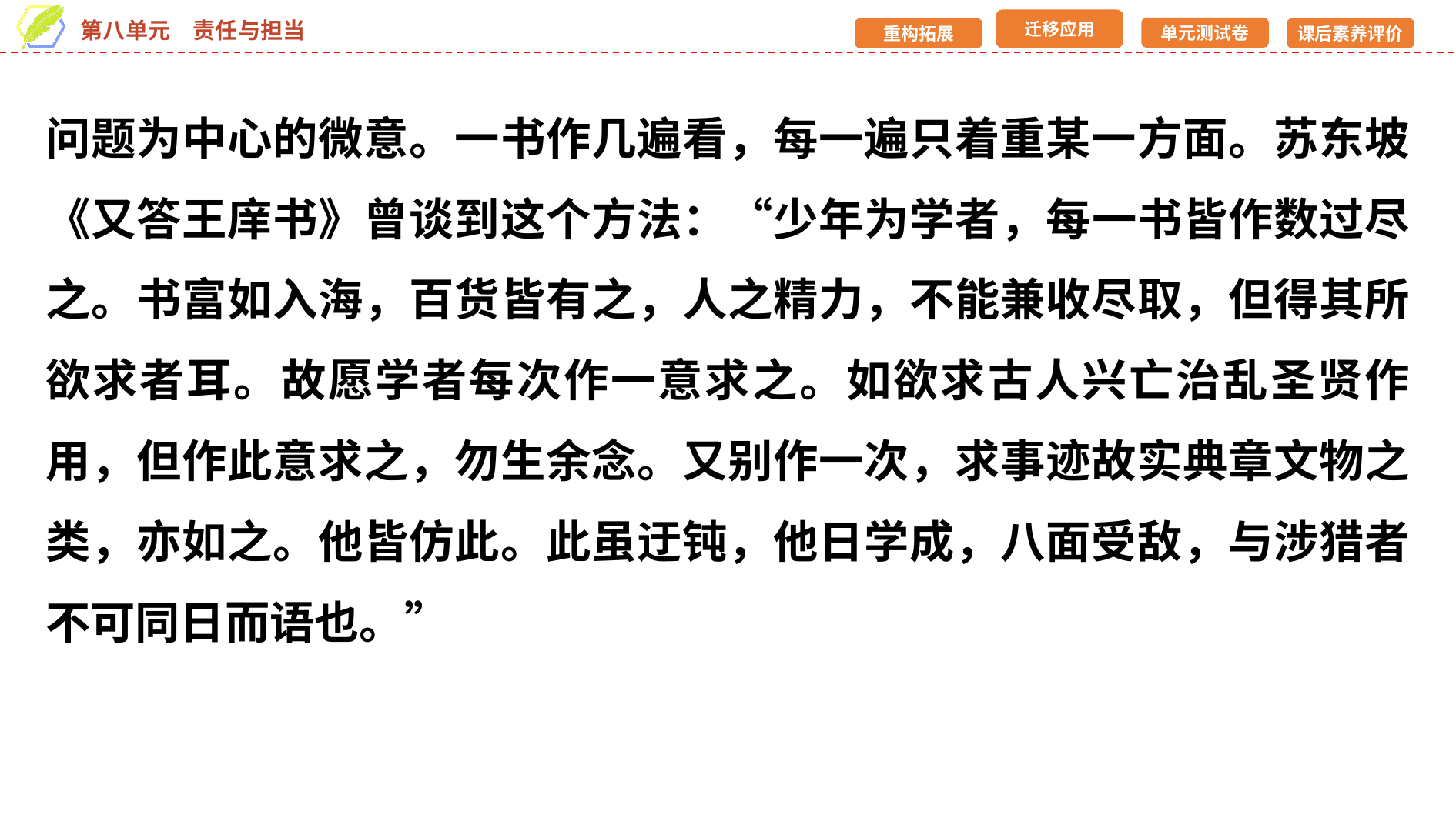

问题为中心的微意。一书作几遍看，每一遍只着重某一方面。苏东坡《又答王庠书》曾谈到这个方法：“少年为学者，每一书皆作数过尽之。书富如入海，百货皆有之，人之精力，不能兼收尽取，但得其所欲求者耳。故愿学者每次作一意求之。如欲求古人兴亡治乱圣贤作用，但作此意求之，勿生余念。又别作一次，求事迹故实典章文物之类，亦如之。他皆仿此。此虽迂钝，他日学成，八面受敌，与涉猎者不可同日而语也。”